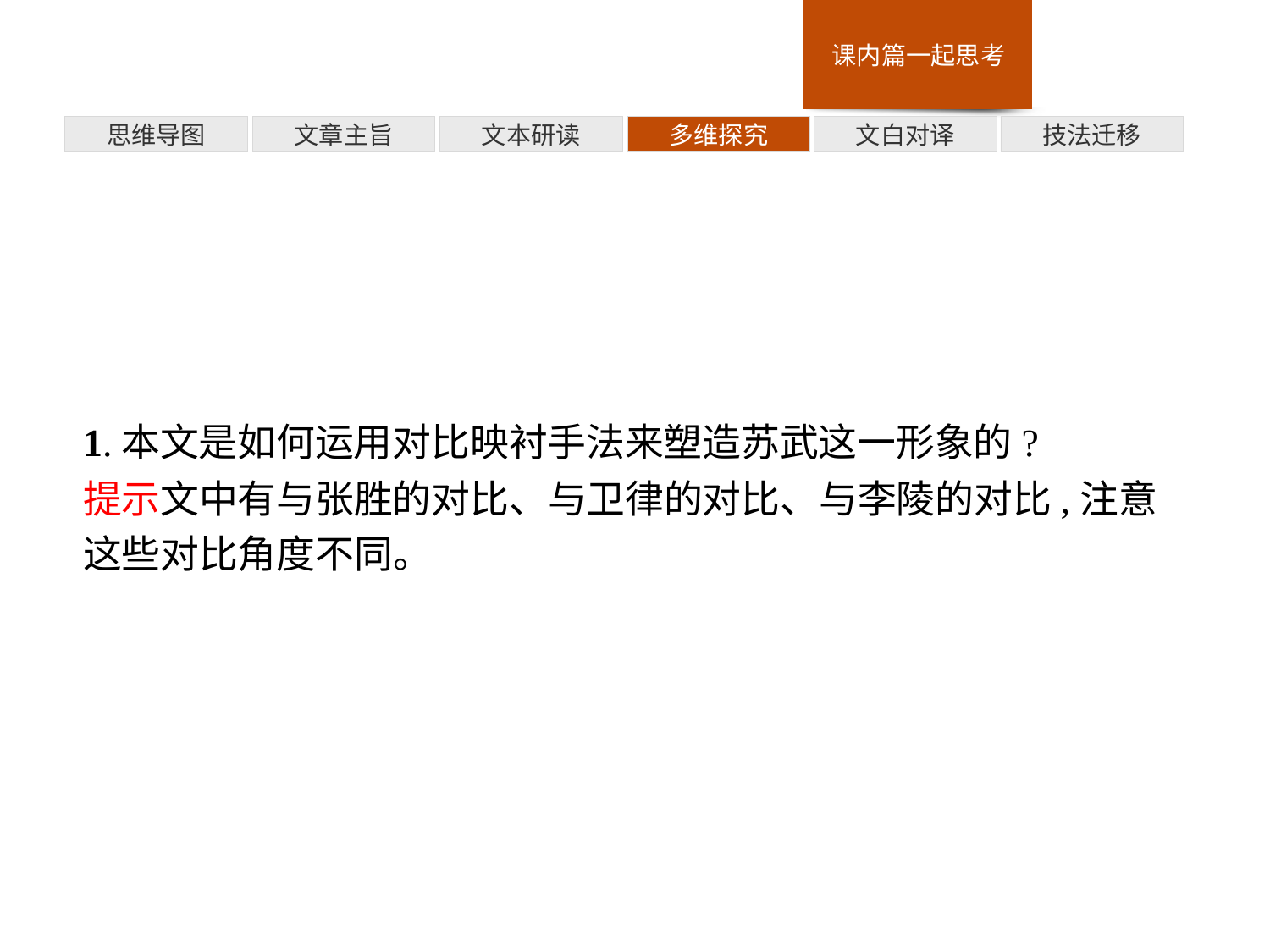

多维探究
思维导图
文章主旨
文本研读
文白对译
技法迁移
1.本文是如何运用对比映衬手法来塑造苏武这一形象的?
提示文中有与张胜的对比、与卫律的对比、与李陵的对比,注意这些对比角度不同。